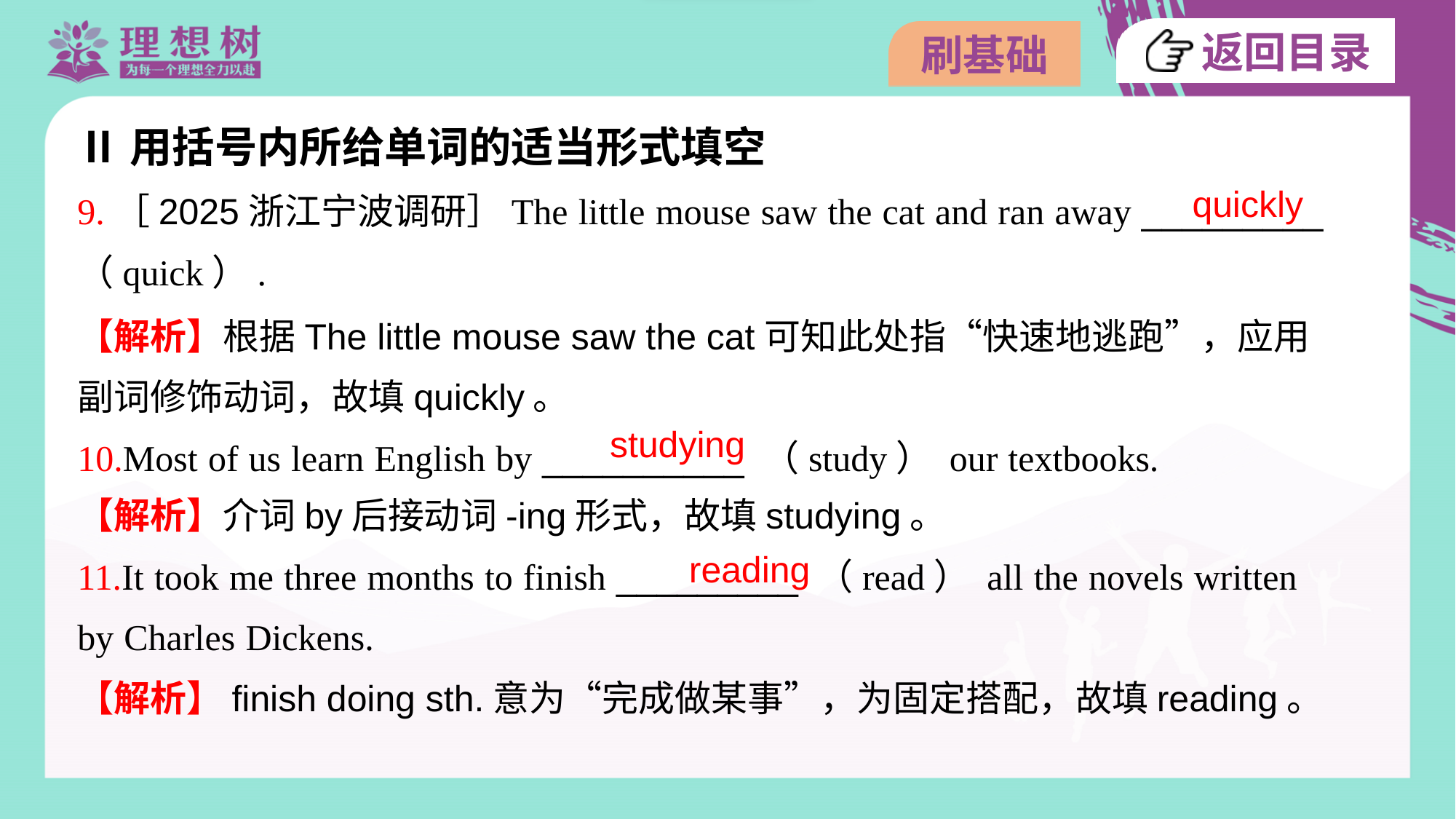

Ⅱ用括号内所给单词的适当形式填空
quickly
9.［2025浙江宁波调研］The little mouse saw the cat and ran away _________
（quick）.
【解析】根据The little mouse saw the cat可知此处指“快速地逃跑”，应用
副词修饰动词，故填quickly。
studying
10.Most of us learn English by __________ （study） our textbooks.
【解析】介词by后接动词-ing形式，故填studying。
reading
11.It took me three months to finish _________ （read） all the novels written
by Charles Dickens.
【解析】finish doing sth.意为“完成做某事”，为固定搭配，故填reading。